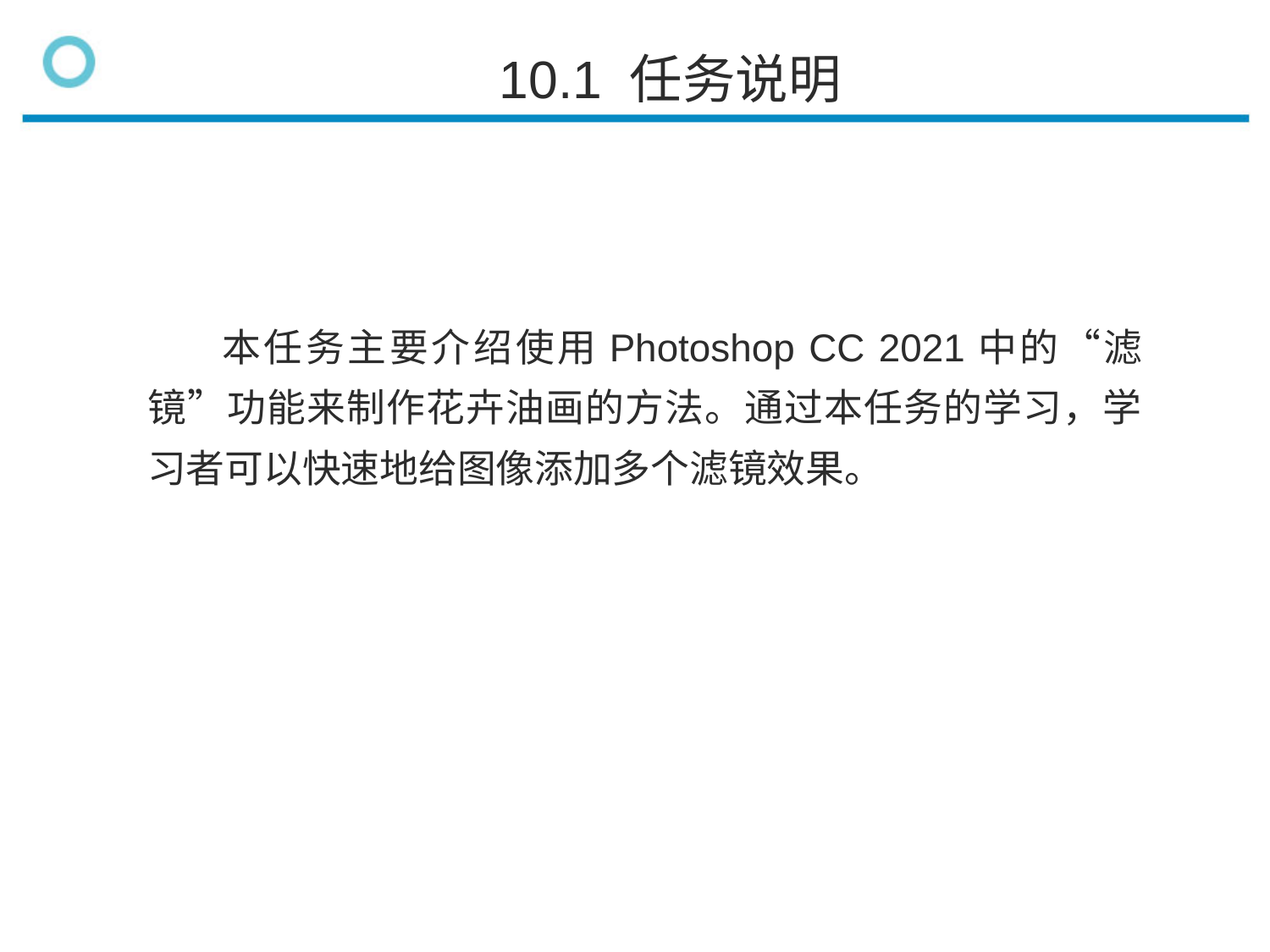

10.1 任务说明

本任务主要介绍使用Photoshop CC 2021中的“滤镜”功能来制作花卉油画的方法。通过本任务的学习，学习者可以快速地给图像添加多个滤镜效果。